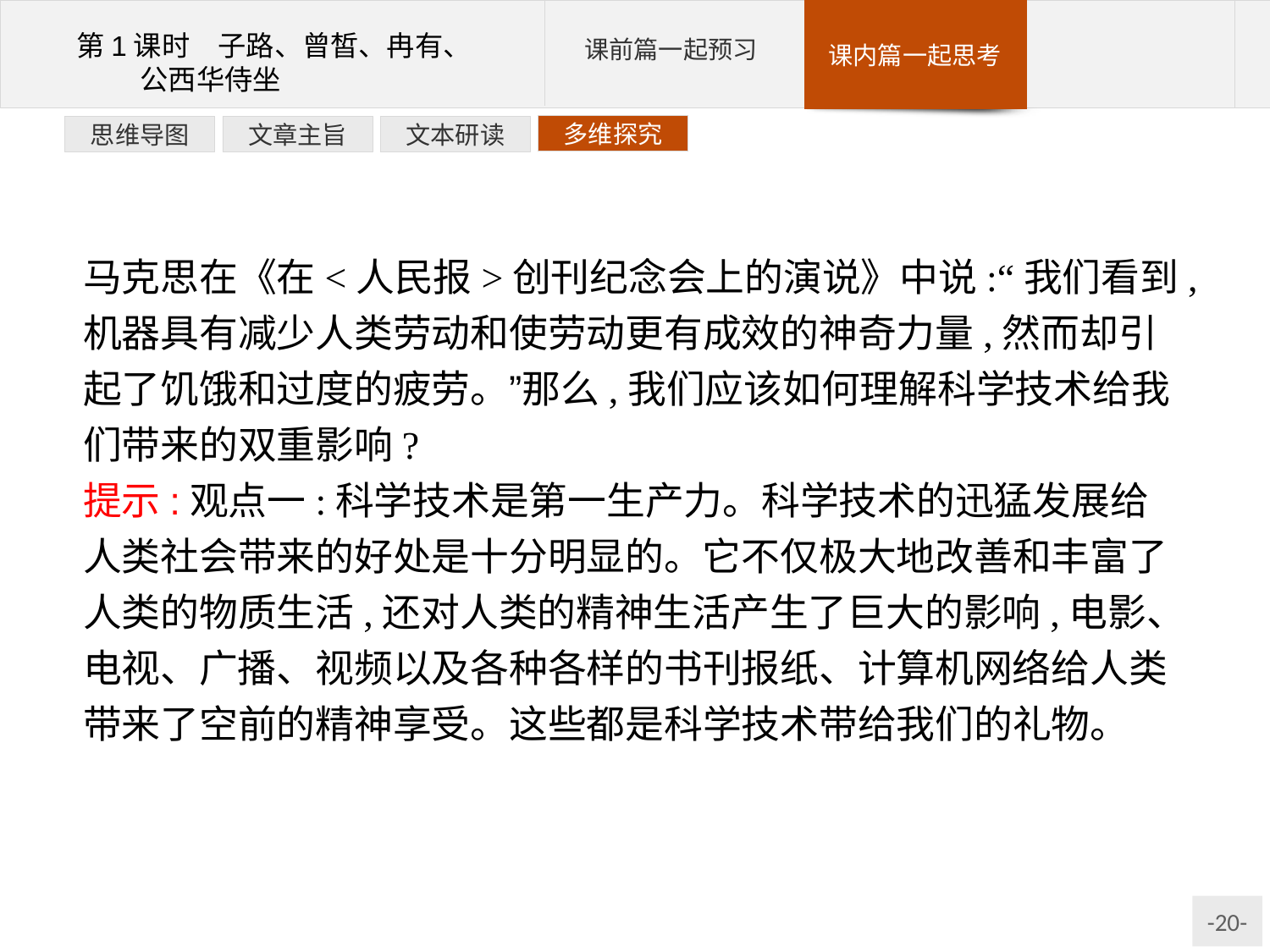

多维探究
文本研读
文章主旨
思维导图
马克思在《在<人民报>创刊纪念会上的演说》中说:“我们看到,机器具有减少人类劳动和使劳动更有成效的神奇力量,然而却引起了饥饿和过度的疲劳。”那么,我们应该如何理解科学技术给我们带来的双重影响?
提示:观点一:科学技术是第一生产力。科学技术的迅猛发展给人类社会带来的好处是十分明显的。它不仅极大地改善和丰富了人类的物质生活,还对人类的精神生活产生了巨大的影响,电影、电视、广播、视频以及各种各样的书刊报纸、计算机网络给人类带来了空前的精神享受。这些都是科学技术带给我们的礼物。